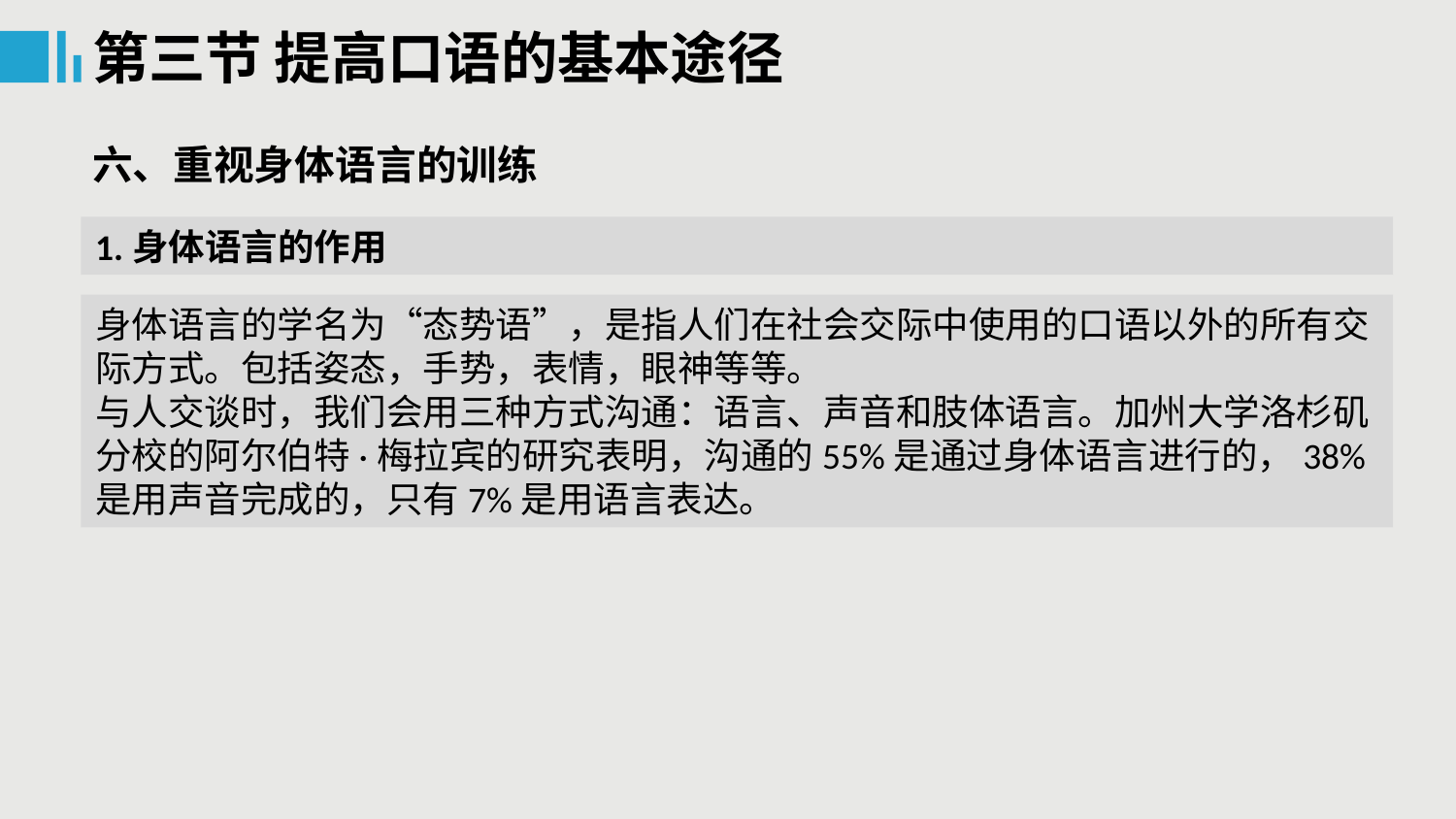

第三节 提高口语的基本途径

六、重视身体语言的训练
1.身体语言的作用
身体语言的学名为“态势语”，是指人们在社会交际中使用的口语以外的所有交际方式。包括姿态，手势，表情，眼神等等。
与人交谈时，我们会用三种方式沟通：语言、声音和肢体语言。加州大学洛杉矶分校的阿尔伯特·梅拉宾的研究表明，沟通的55%是通过身体语言进行的，38%是用声音完成的，只有7%是用语言表达。